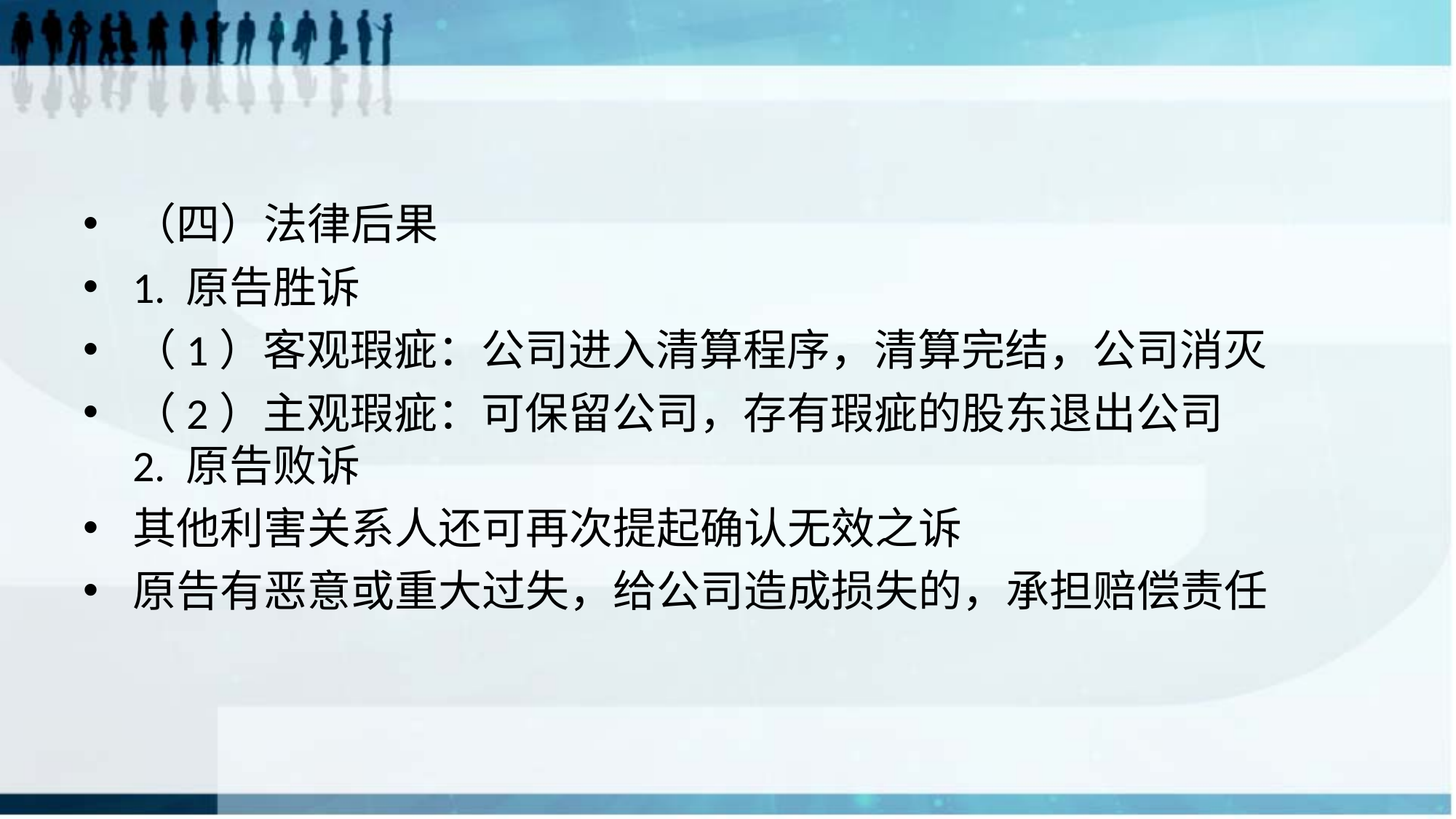

#
（四）法律后果
1. 原告胜诉
（1）客观瑕疵：公司进入清算程序，清算完结，公司消灭
（2）主观瑕疵：可保留公司，存有瑕疵的股东退出公司
2. 原告败诉
其他利害关系人还可再次提起确认无效之诉
原告有恶意或重大过失，给公司造成损失的，承担赔偿责任